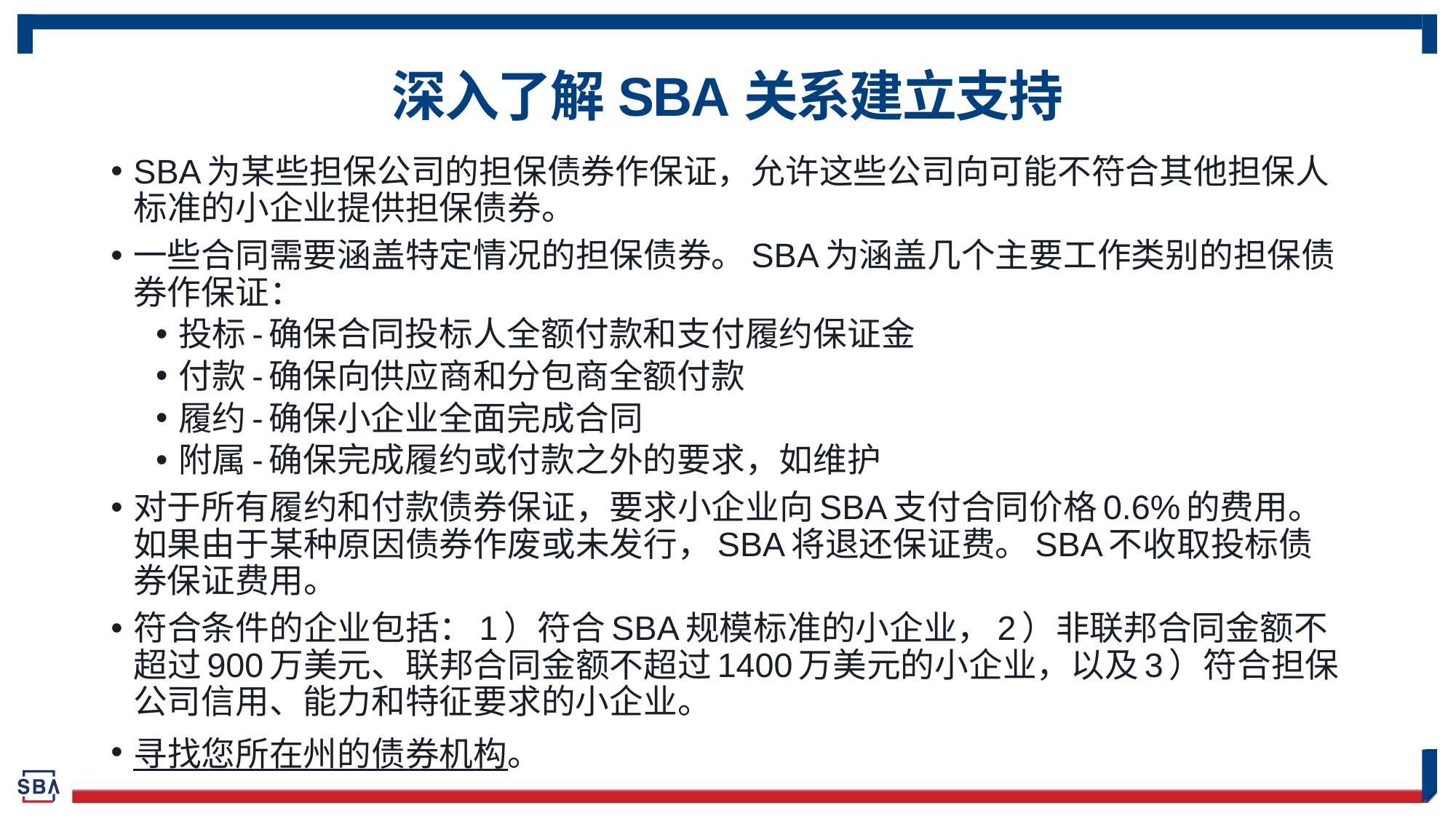

# 深入了解SBA关系建立支持
SBA为某些担保公司的担保债券作保证，允许这些公司向可能不符合其他担保人标准的小企业提供担保债券。
一些合同需要涵盖特定情况的担保债券。SBA为涵盖几个主要工作类别的担保债券作保证：
投标-确保合同投标人全额付款和支付履约保证金
付款-确保向供应商和分包商全额付款
履约-确保小企业全面完成合同
附属-确保完成履约或付款之外的要求，如维护
对于所有履约和付款债券保证，要求小企业向SBA支付合同价格0.6%的费用。如果由于某种原因债券作废或未发行，SBA将退还保证费。SBA不收取投标债券保证费用。
符合条件的企业包括：1）符合SBA规模标准的小企业，2）非联邦合同金额不超过900万美元、联邦合同金额不超过1400万美元的小企业，以及3）符合担保公司信用、能力和特征要求的小企业。
寻找您所在州的债券机构。